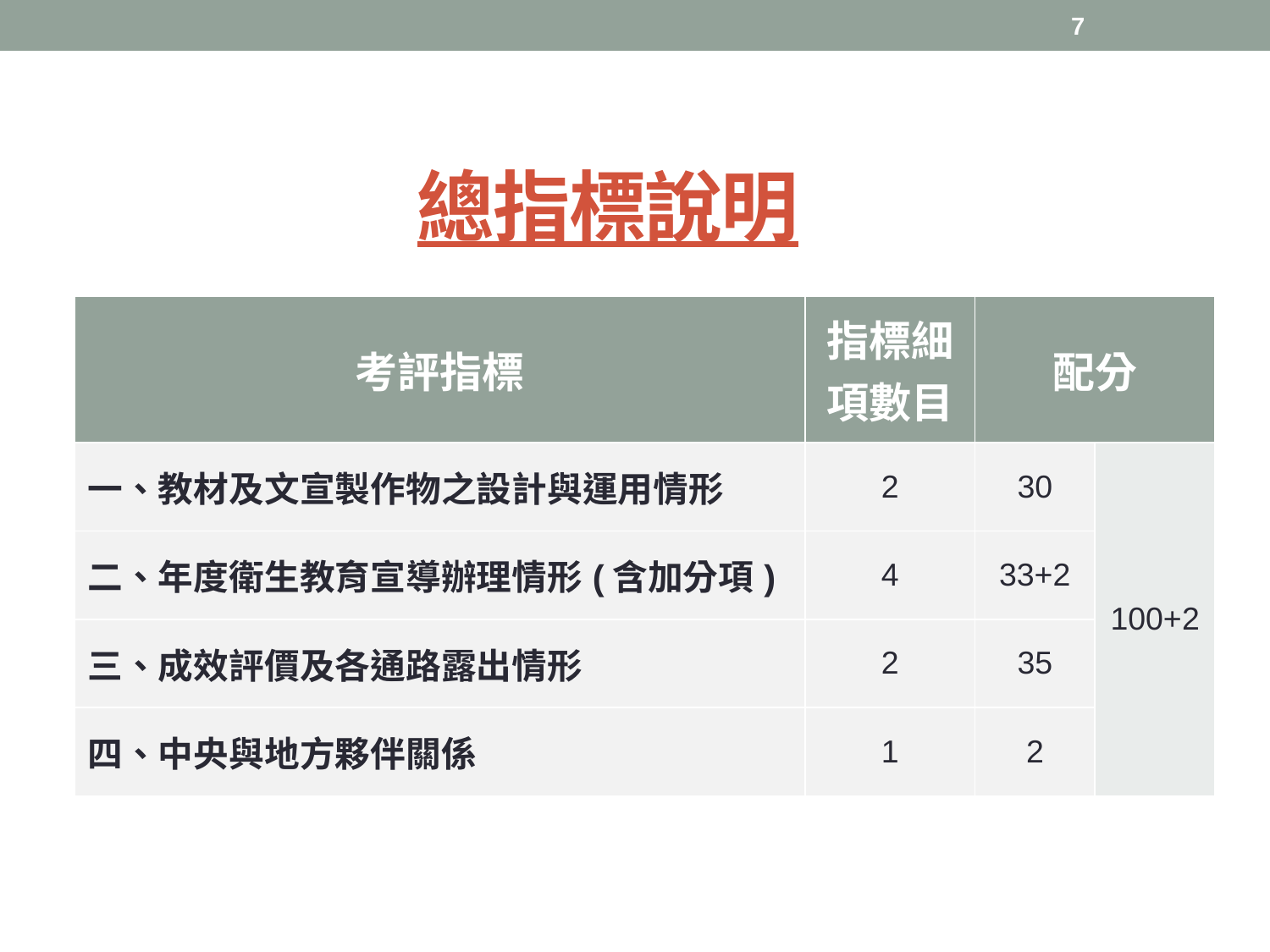

7
# 總指標說明
| 考評指標 | 指標細項數目 | 配分 |  |
| --- | --- | --- | --- |
| 一、教材及文宣製作物之設計與運用情形 | 2 | 30 | 100+2 |
| 二、年度衛生教育宣導辦理情形(含加分項) | 4 | 33+2 |  |
| 三、成效評價及各通路露出情形 | 2 | 35 |  |
| 四、中央與地方夥伴關係 | 1 | 2 |  |